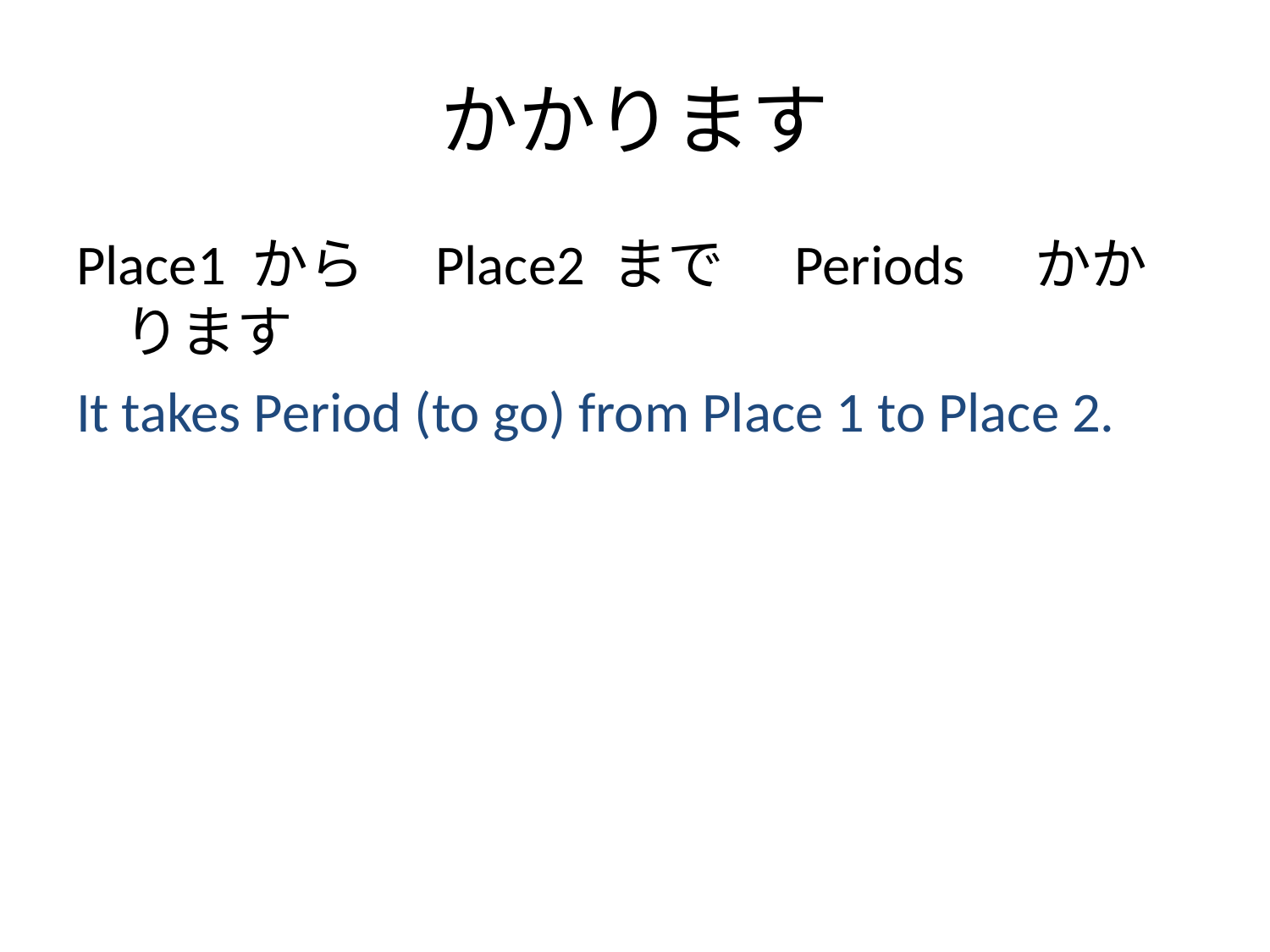

# かかります
Place1 から　Place2 まで　Periods　かかります
It takes Period (to go) from Place 1 to Place 2.